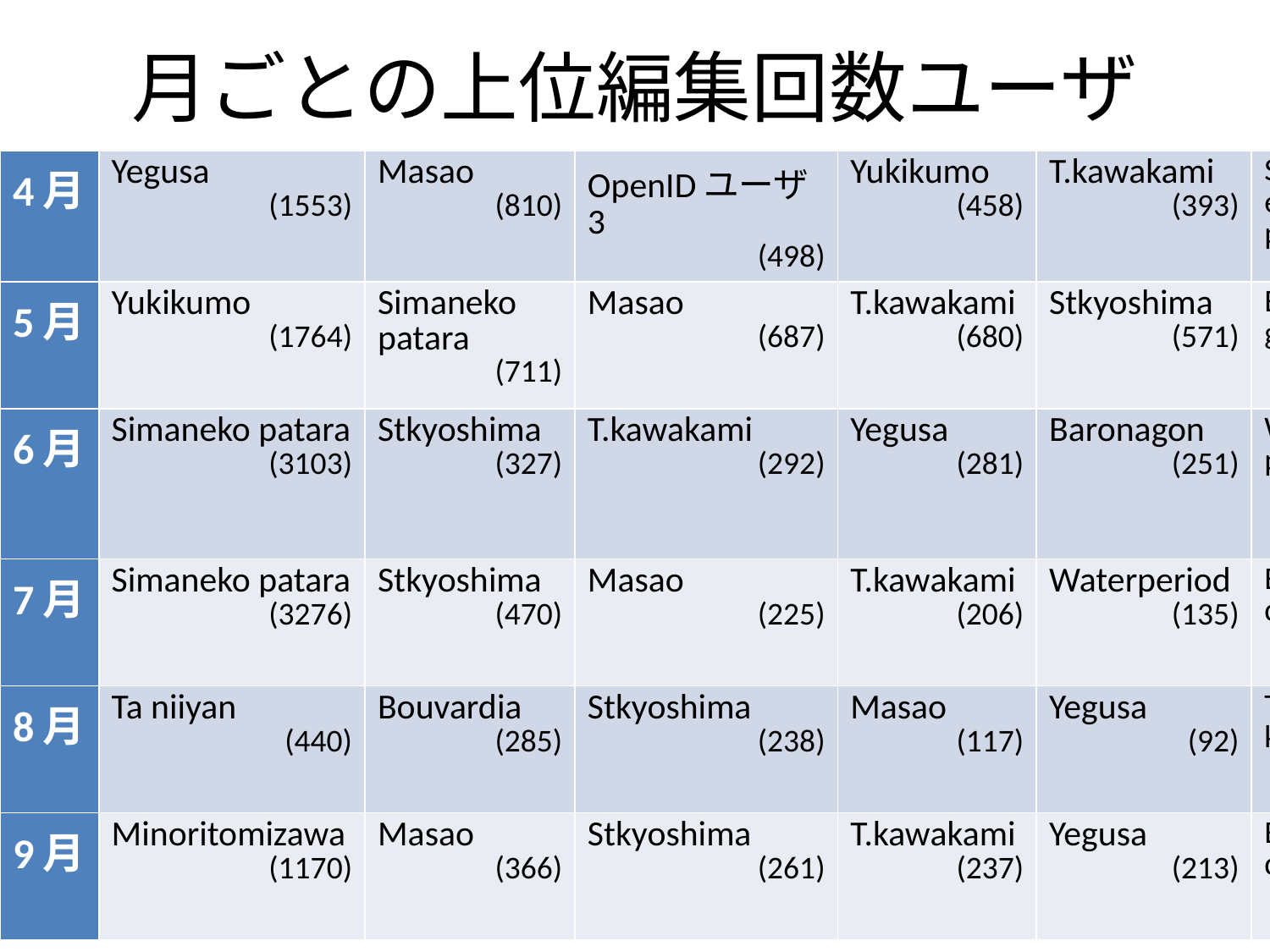

# 月ごとの上位編集回数ユーザ
| 4月 | Yegusa (1553) | Masao (810) | OpenIDユーザ3 (498) | Yukikumo (458) | T.kawakami (393) | Simaneko patara | Azusacchi | ECHIGOSENNNIN | Mochidam | Waterperiod |
| --- | --- | --- | --- | --- | --- | --- | --- | --- | --- | --- |
| 5月 | Yukikumo (1764) | Simaneko patara (711) | Masao (687) | T.kawakami (680) | Stkyoshima (571) | Baronagon | Yegusa | ECHIGOSENNNIN | Bouvardia | Museumya |
| 6月 | Simaneko patara (3103) | Stkyoshima (327) | T.kawakami (292) | Yegusa (281) | Baronagon (251) | Waterperiod | ふじたまさえ | Yukom622 | Lomolib | Ta niiyan |
| 7月 | Simaneko patara (3276) | Stkyoshima (470) | Masao (225) | T.kawakami (206) | Waterperiod (135) | Bouvardia | Yegusa | Ta niiyan | Ask w | Baronagon |
| 8月 | Ta niiyan (440) | Bouvardia (285) | Stkyoshima (238) | Masao (117) | Yegusa (92) | T.kawakami | Tsubosh | Arg | Baronagon | Yukikumo |
| 9月 | Minoritomizawa (1170) | Masao (366) | Stkyoshima (261) | T.kawakami (237) | Yegusa (213) | Bouvardia | Ta niiyan | Kabe dtk | Waterperiod | Lomolib |
9